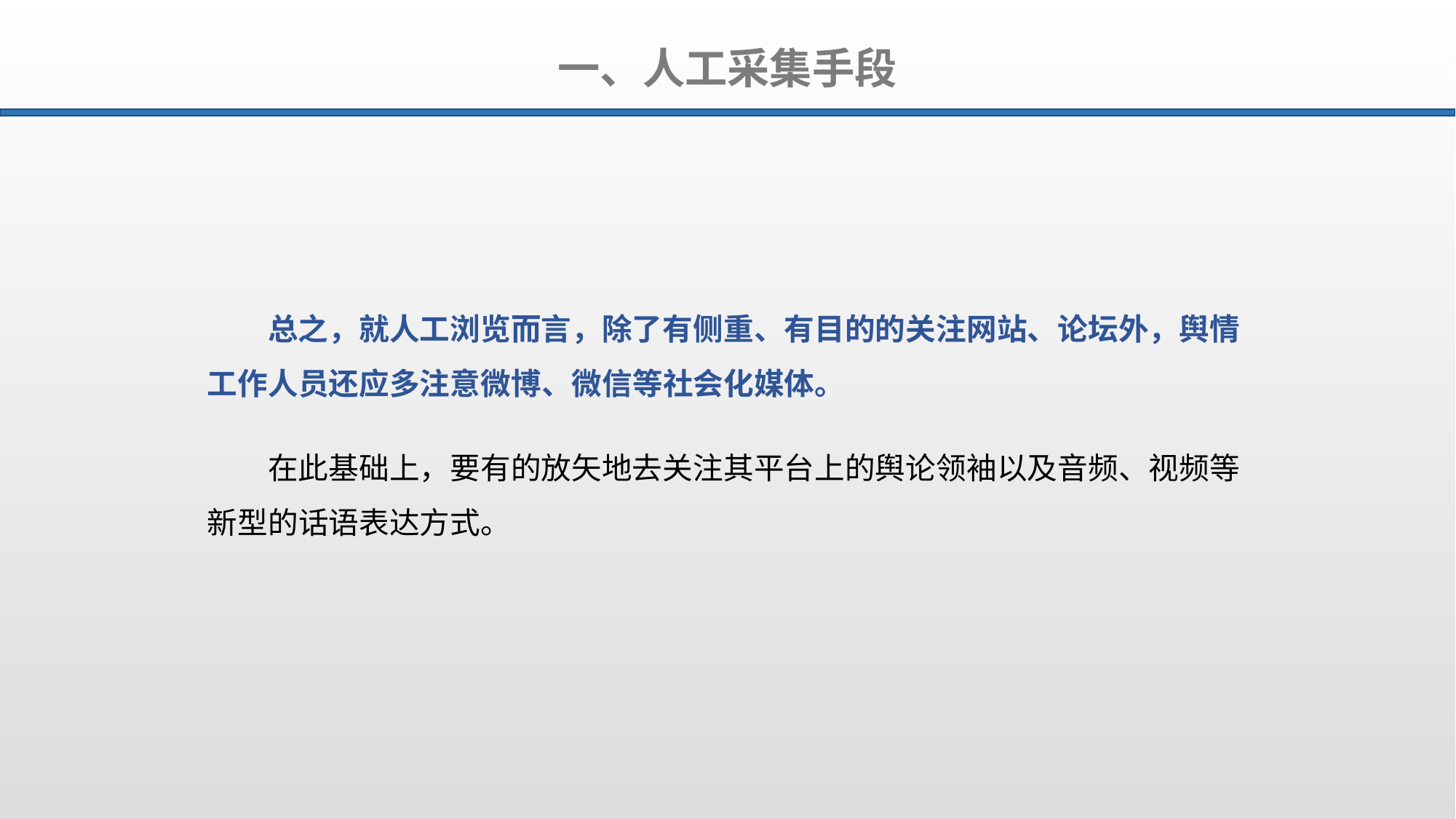

一、人工采集手段

总之，就人工浏览而言，除了有侧重、有目的的关注网站、论坛外，舆情工作人员还应多注意微博、微信等社会化媒体。
在此基础上，要有的放矢地去关注其平台上的舆论领袖以及音频、视频等新型的话语表达方式。